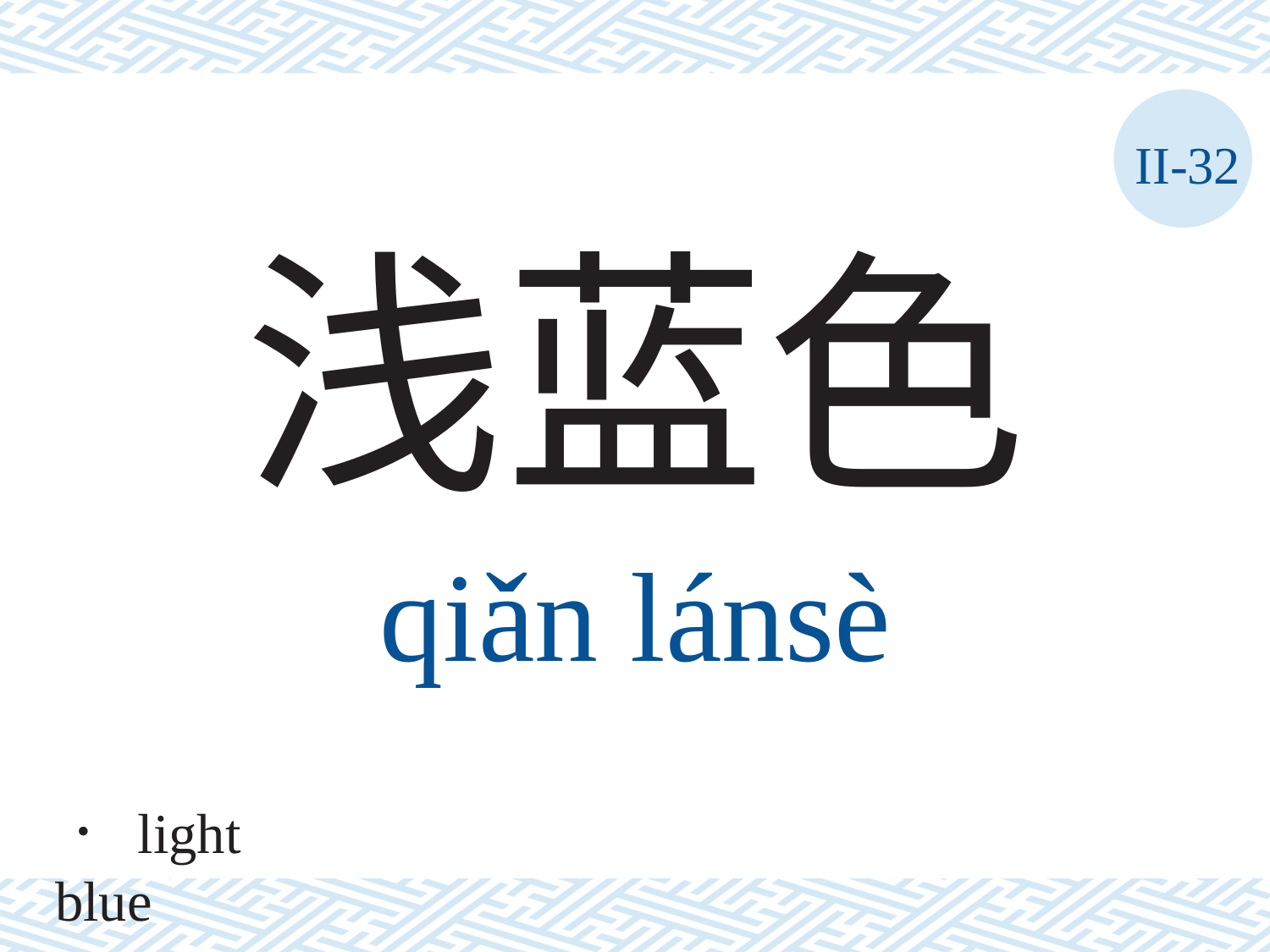

II-32
浅蓝色
qiǎn	lánsè
． light blue